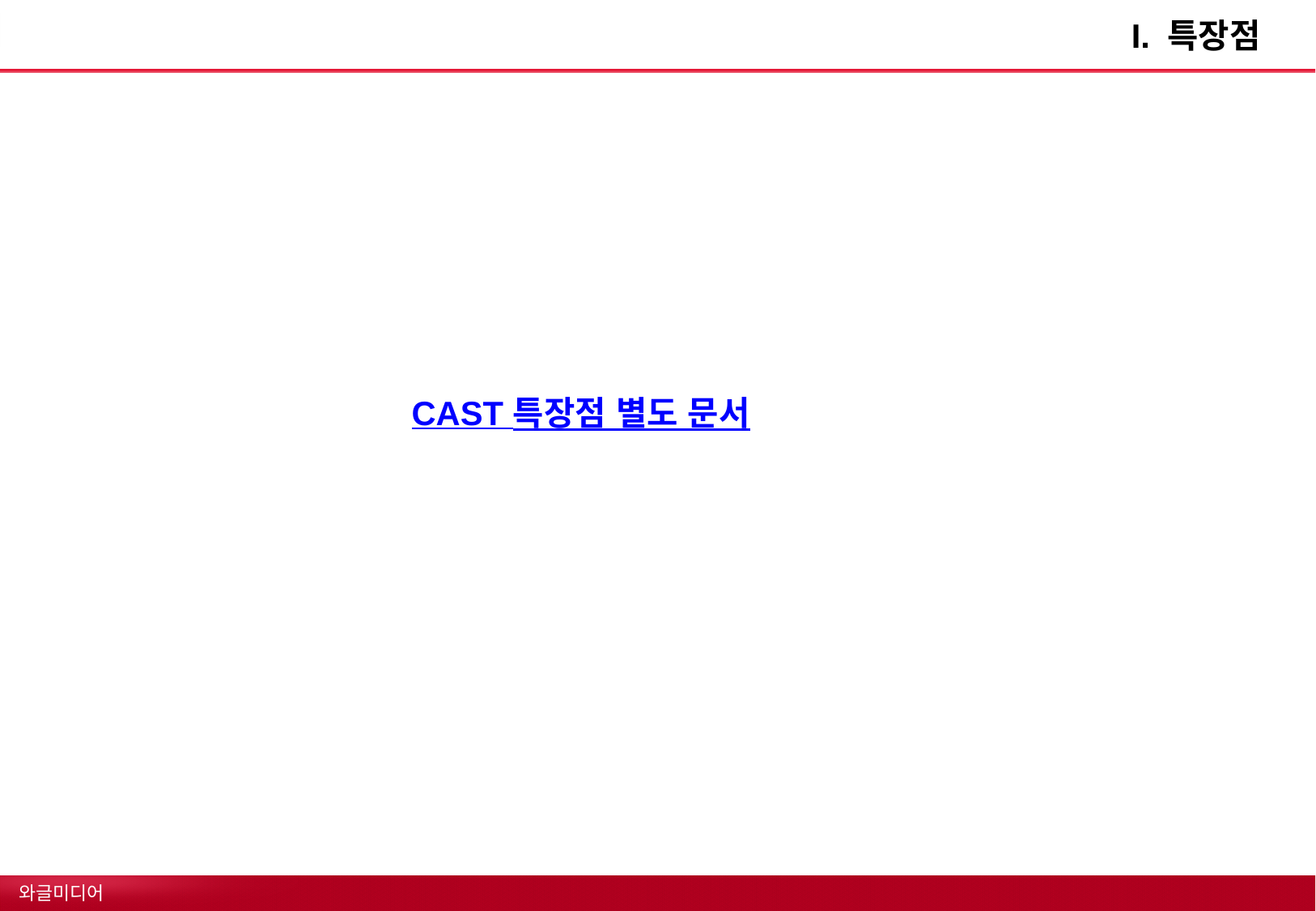

I. 특장점

# CAST 특장점 별도 문서